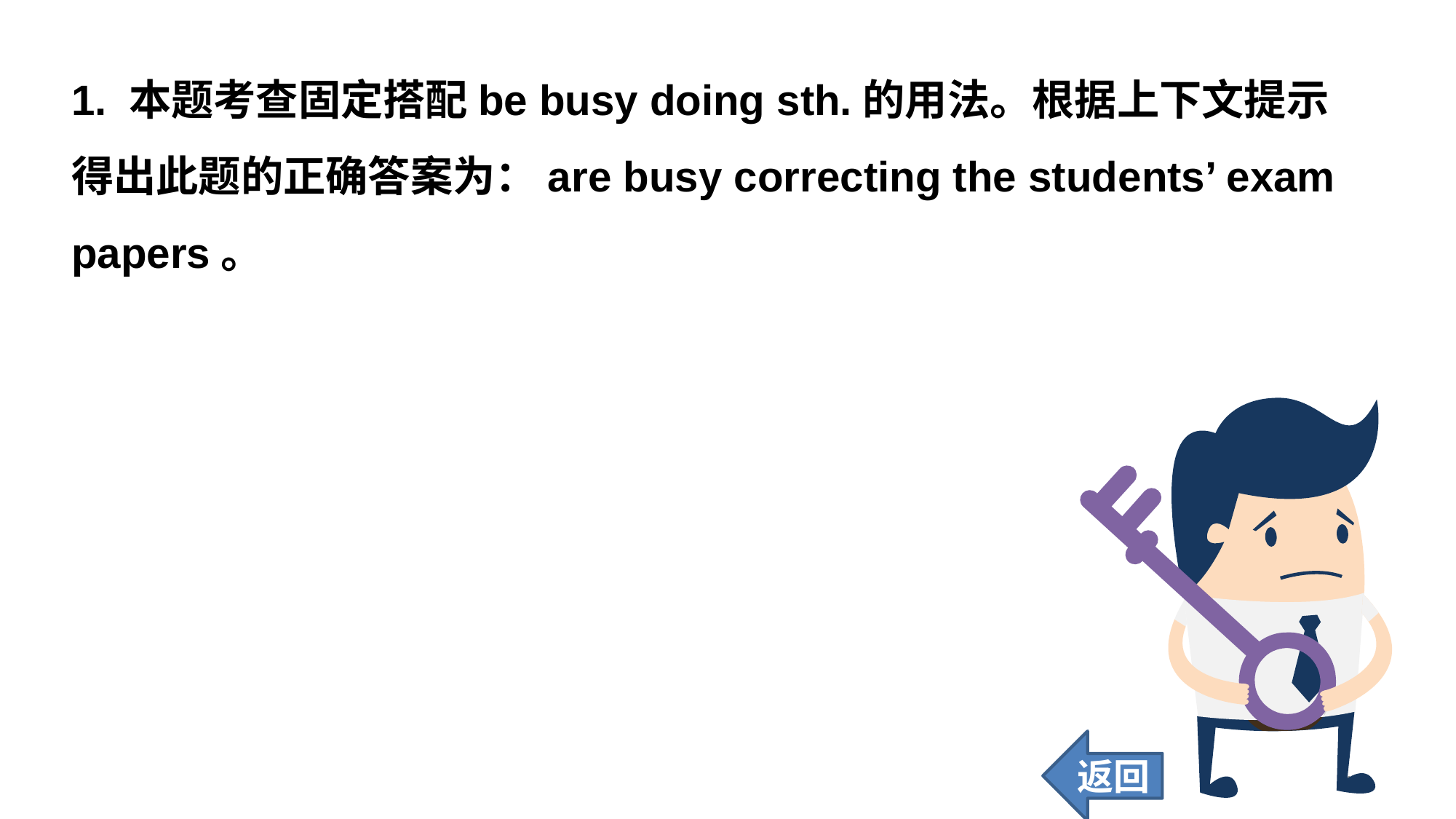

1. 本题考查固定搭配be busy doing sth.的用法。根据上下文提示得出此题的正确答案为：are busy correcting the students’ exam papers。

返回
103